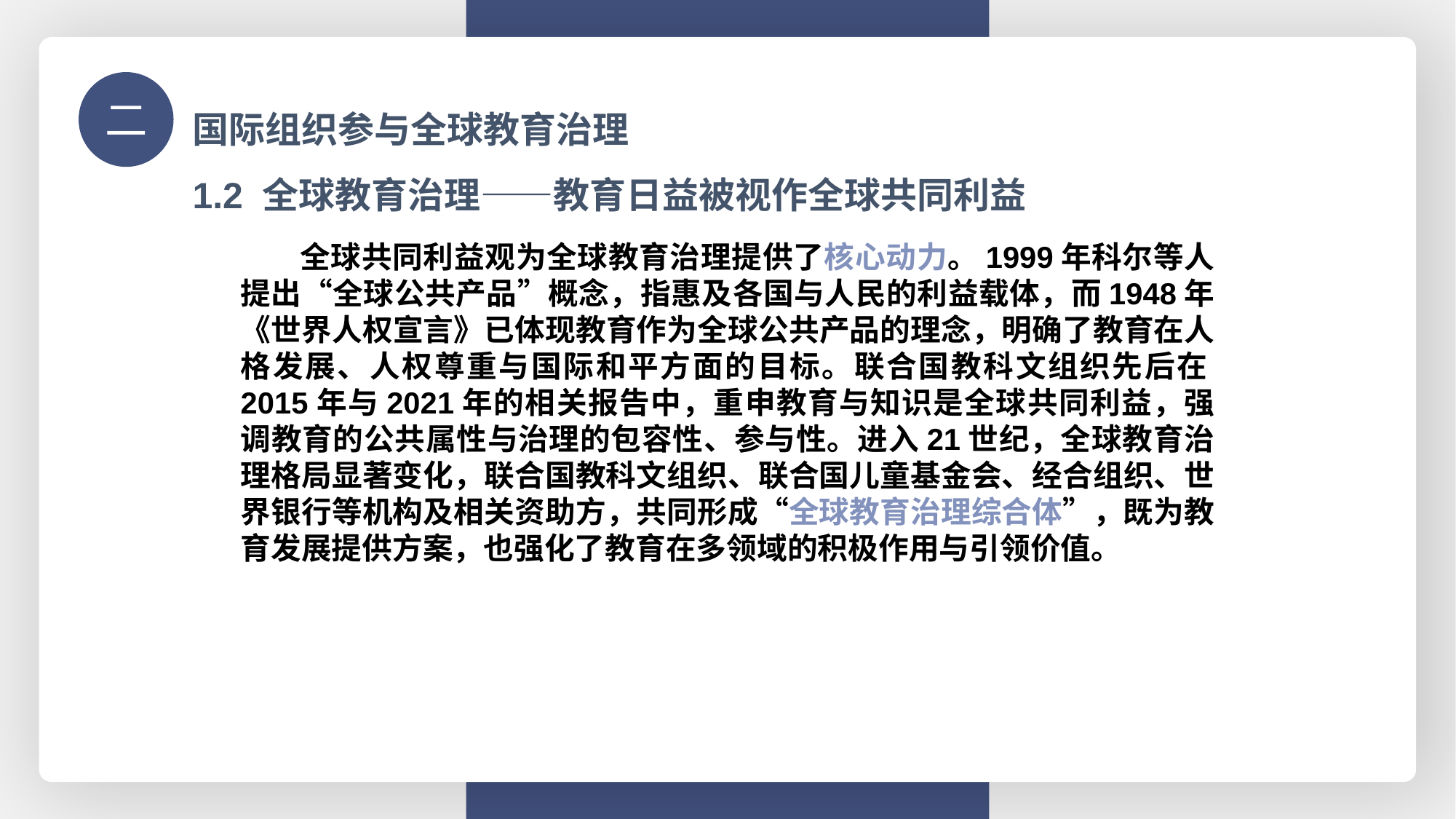

国际组织参与全球教育治理
二
1.2 全球教育治理——教育日益被视作全球共同利益
       全球共同利益观为全球教育治理提供了核心动力。1999年科尔等人提出“全球公共产品”概念，指惠及各国与人民的利益载体，而1948年《世界人权宣言》已体现教育作为全球公共产品的理念，明确了教育在人格发展、人权尊重与国际和平方面的目标。联合国教科文组织先后在2015年与2021年的相关报告中，重申教育与知识是全球共同利益，强调教育的公共属性与治理的包容性、参与性。进入21世纪，全球教育治理格局显著变化，联合国教科文组织、联合国儿童基金会、经合组织、世界银行等机构及相关资助方，共同形成“全球教育治理综合体”，既为教育发展提供方案，也强化了教育在多领域的积极作用与引领价值。